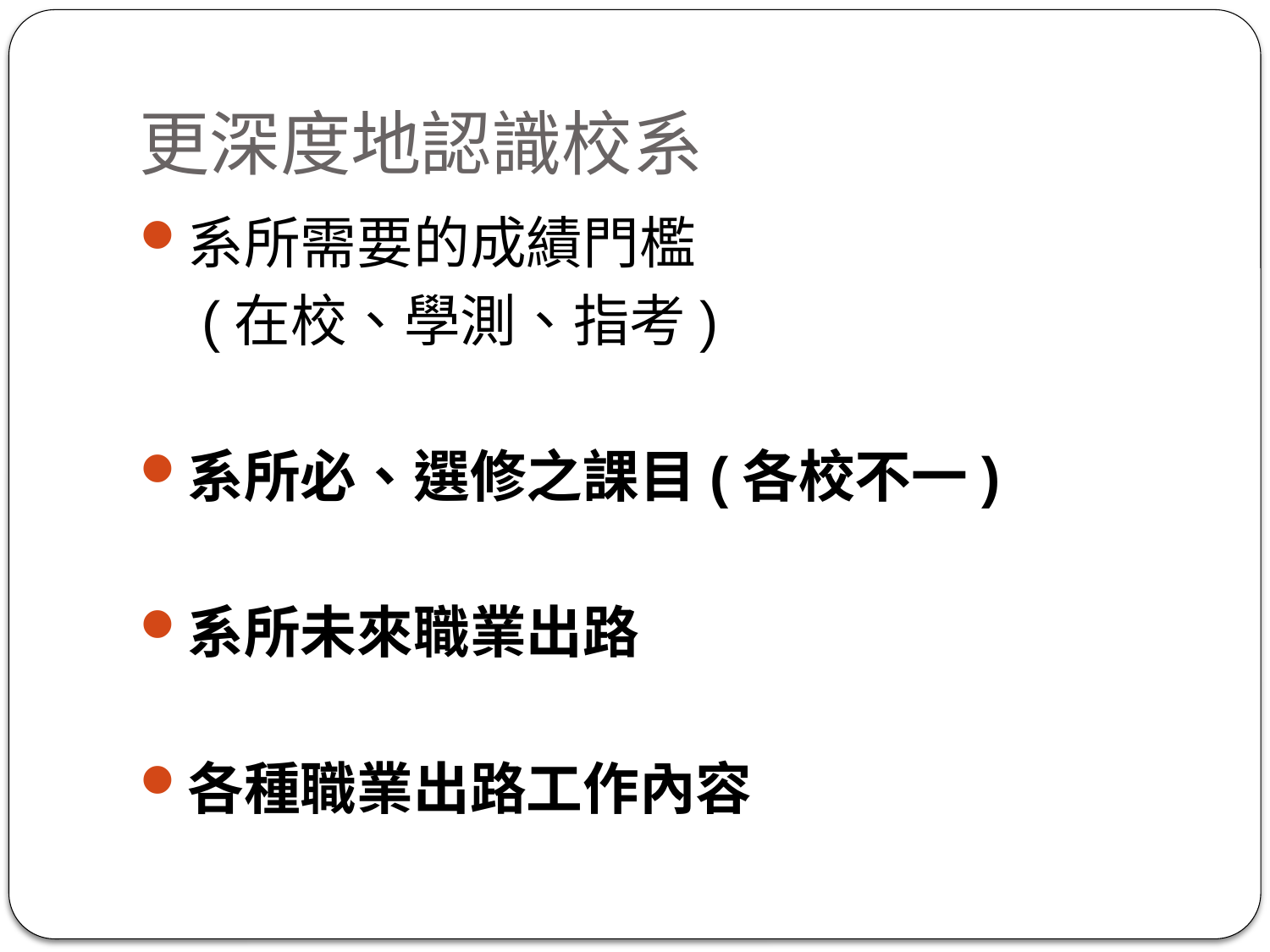

# 更深度地認識校系
系所需要的成績門檻
    (在校、學測、指考)

系所必、選修之課目(各校不一)

系所未來職業出路

各種職業出路工作內容